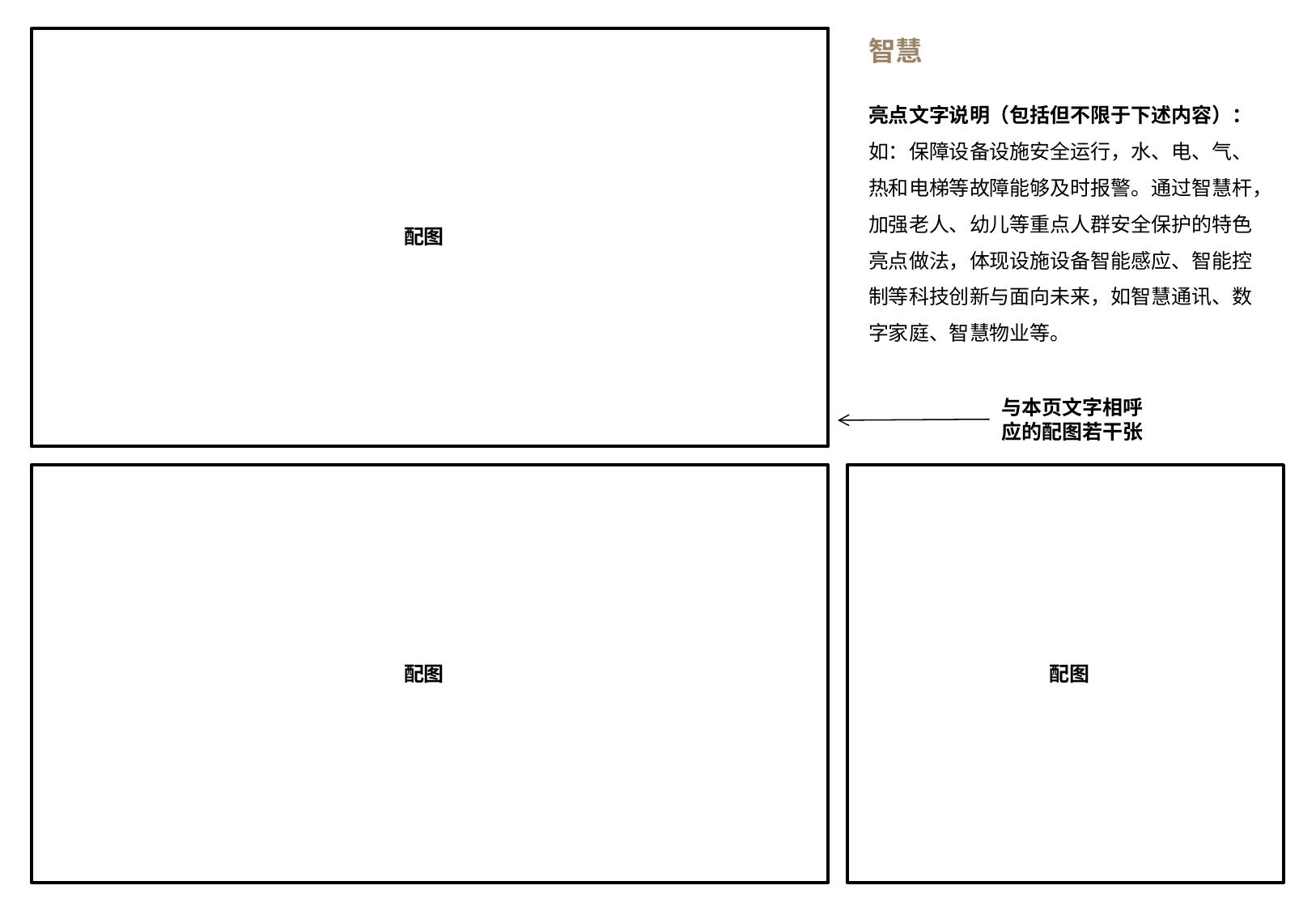

智慧

亮点文字说明（包括但不限于下述内容）：
如：保障设备设施安全运行，水、电、气、热和电梯等故障能够及时报警。通过智慧杆，加强老人、幼儿等重点人群安全保护的特色亮点做法，体现设施设备智能感应、智能控制等科技创新与面向未来，如智慧通讯、数字家庭、智慧物业等。
配图
与本页文字相呼应的配图若干张

配图
配图